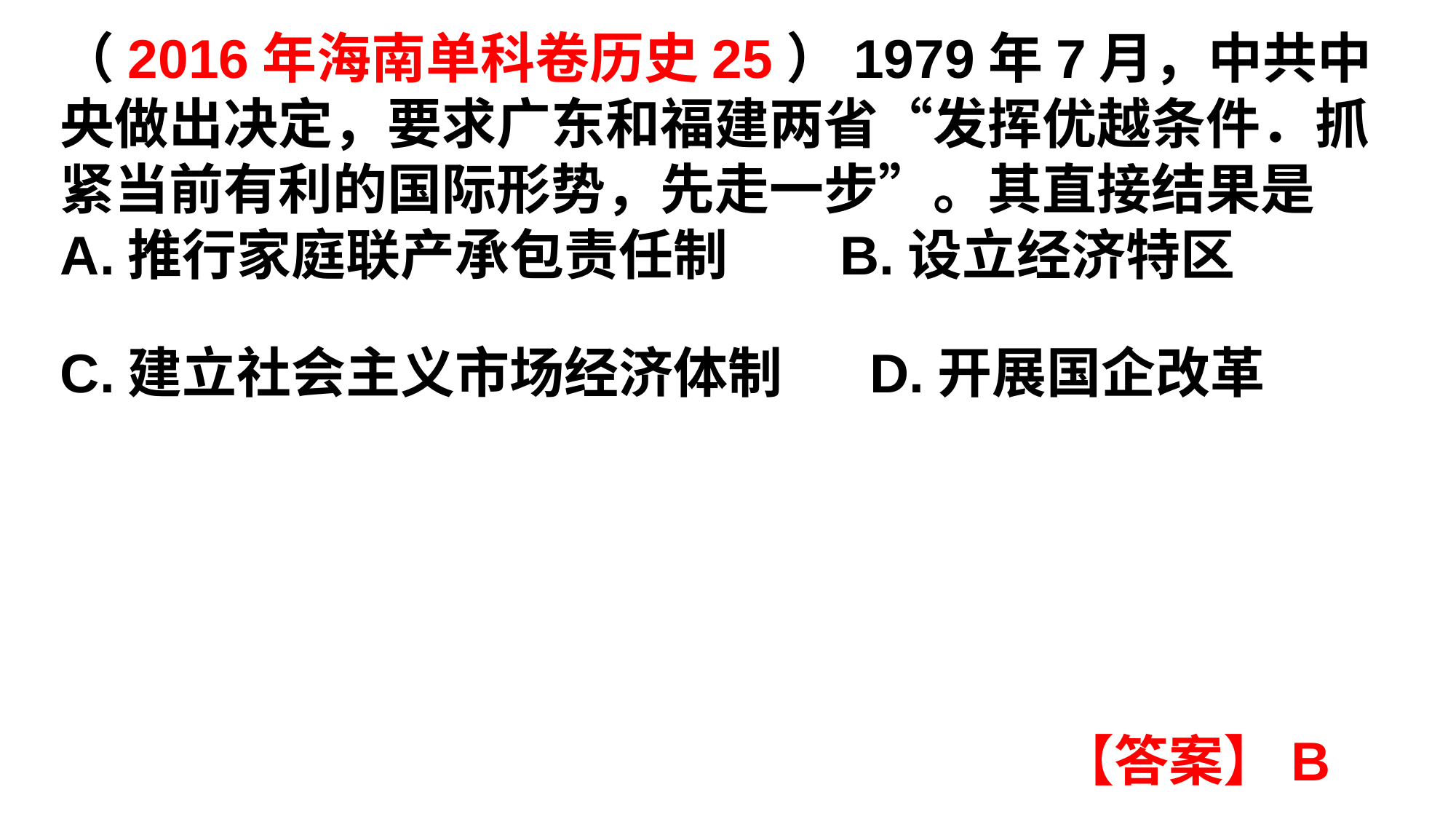

（2016年海南单科卷历史25）1979年7月，中共中央做出决定，要求广东和福建两省“发挥优越条件．抓紧当前有利的国际形势，先走一步”。其直接结果是A.推行家庭联产承包责任制        B.设立经济特区C.建立社会主义市场经济体制      D.开展国企改革

【答案】B